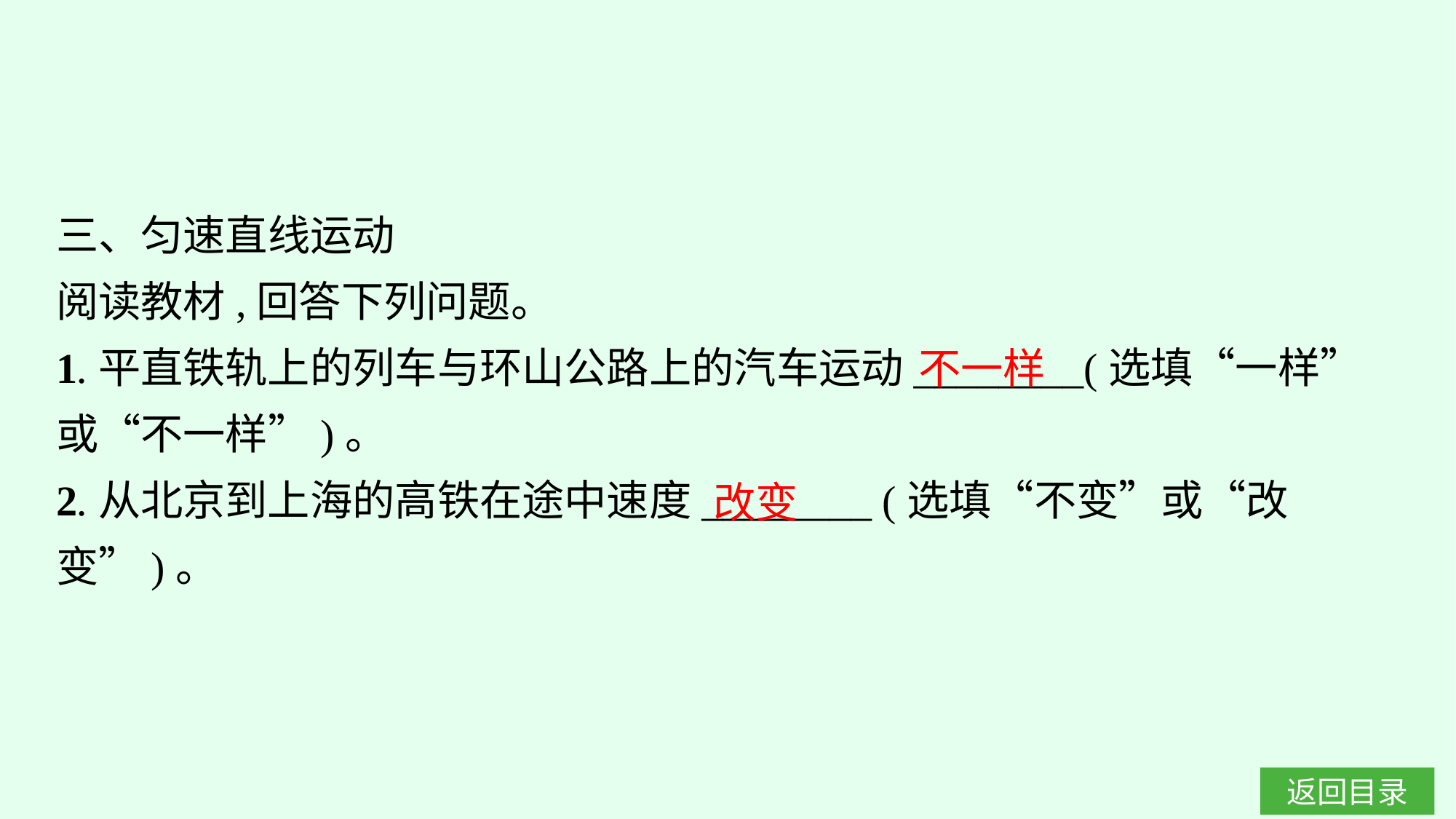

三、匀速直线运动
阅读教材,回答下列问题。
1.平直铁轨上的列车与环山公路上的汽车运动________(选填“一样”或“不一样”)。
2.从北京到上海的高铁在途中速度________ (选填“不变”或“改变”)。
不一样
改变